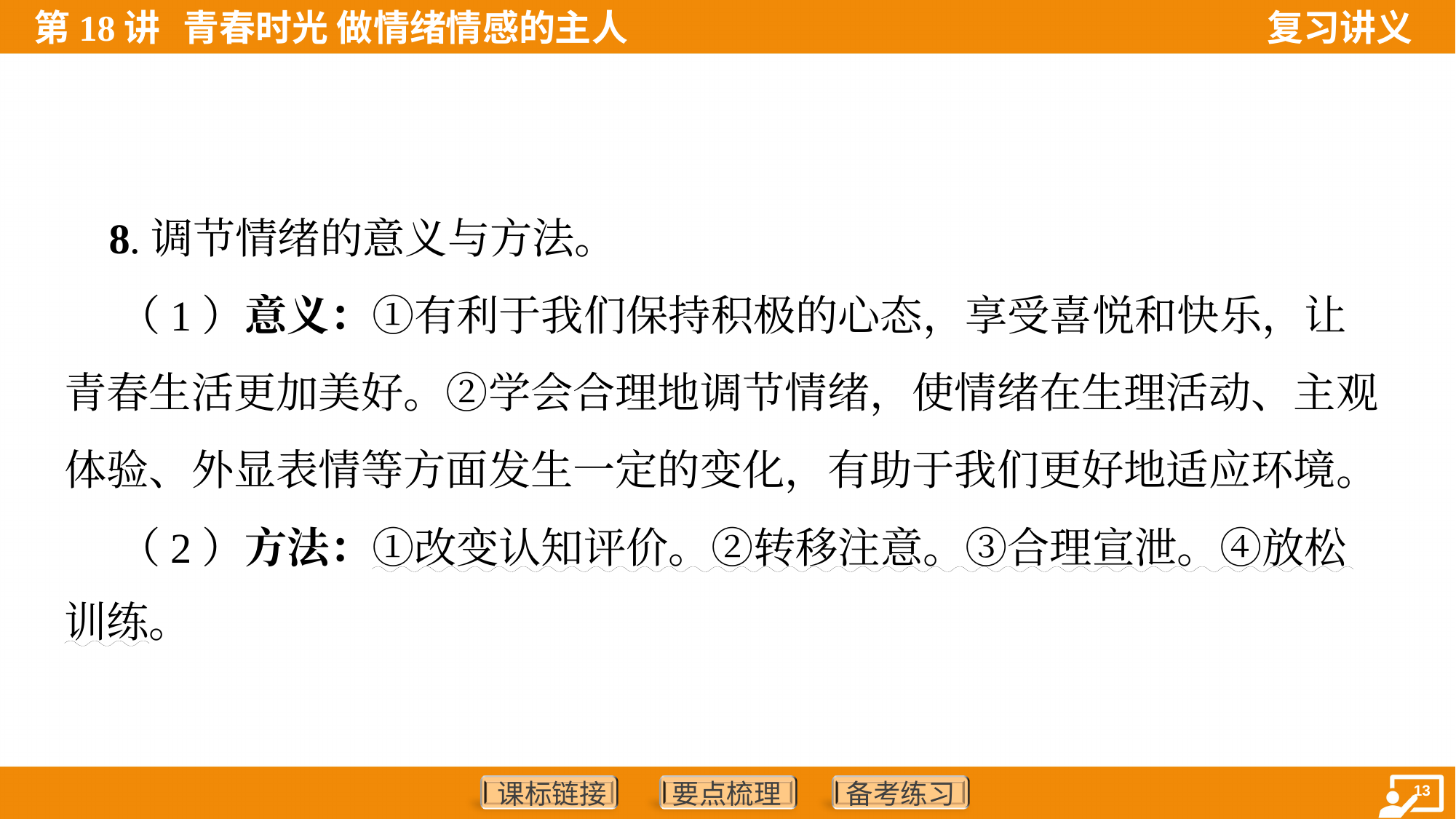

8.调节情绪的意义与方法。
    （1）意义：①有利于我们保持积极的心态，享受喜悦和快乐，让
青春生活更加美好。②学会合理地调节情绪，使情绪在生理活动、主观
体验、外显表情等方面发生一定的变化，有助于我们更好地适应环境。
    （2）方法：①改变认知评价。②转移注意。③合理宣泄。④放松
训练。